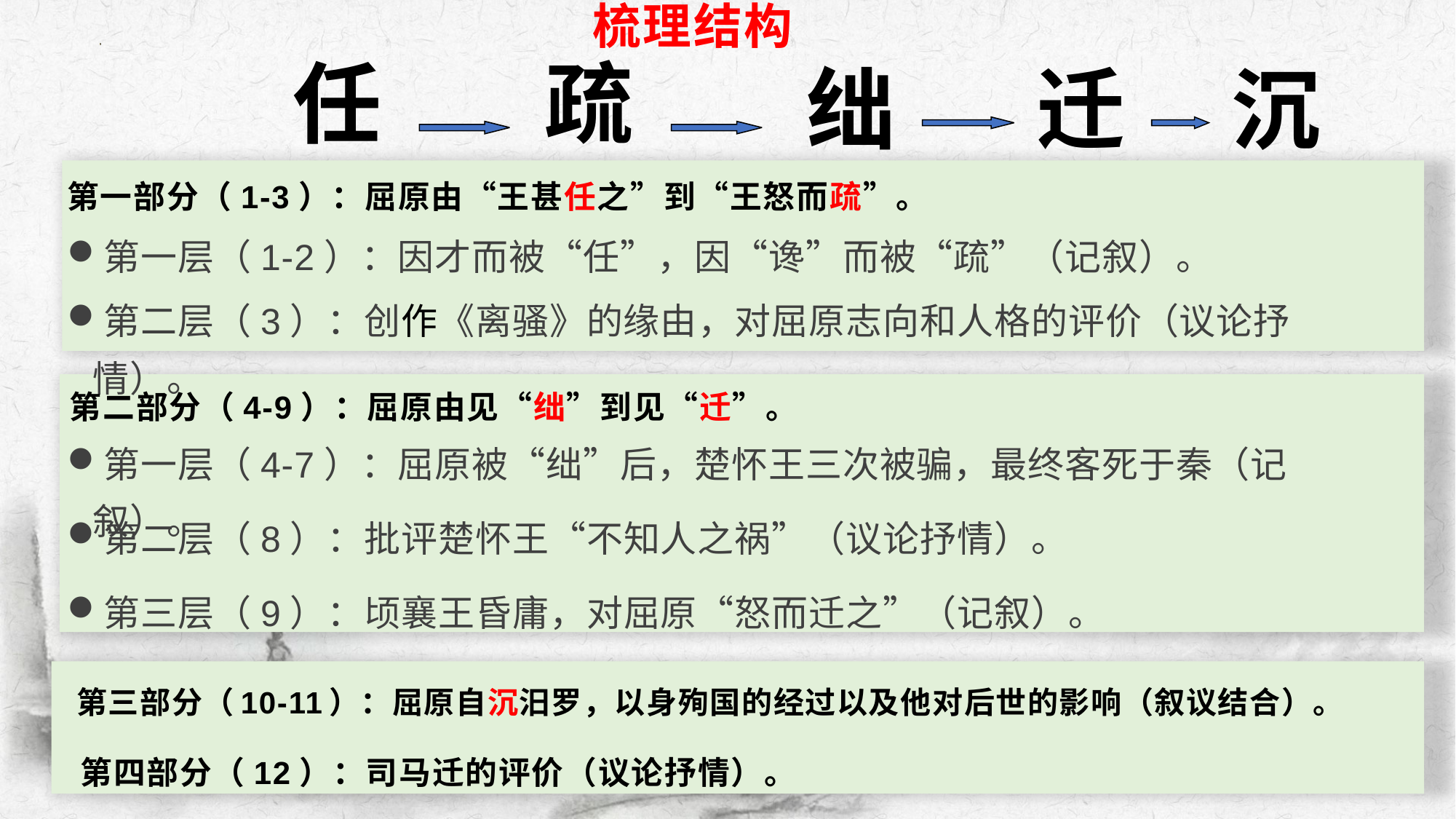

梳理结构
任
疏
绌
迁
沉

第一部分（1-3）：屈原由“王甚任之”到“王怒而疏”。

第一层（1-2）：因才而被“任”，因“谗”而被“疏”（记叙）。

第二层（3）：创作《离骚》的缘由，对屈原志向和人格的评价（议论抒情）。
第二部分（4-9）：屈原由见“绌”到见“迁”。

第一层（4-7）：屈原被“绌”后，楚怀王三次被骗，最终客死于秦（记叙）。
第二层（8）：批评楚怀王“不知人之祸”（议论抒情）。
第三层（9）：顷襄王昏庸，对屈原“怒而迁之”（记叙）。
第三部分（10-11）：屈原自沉汨罗，以身殉国的经过以及他对后世的影响（叙议结合）。

第四部分（12）：司马迁的评价（议论抒情）。